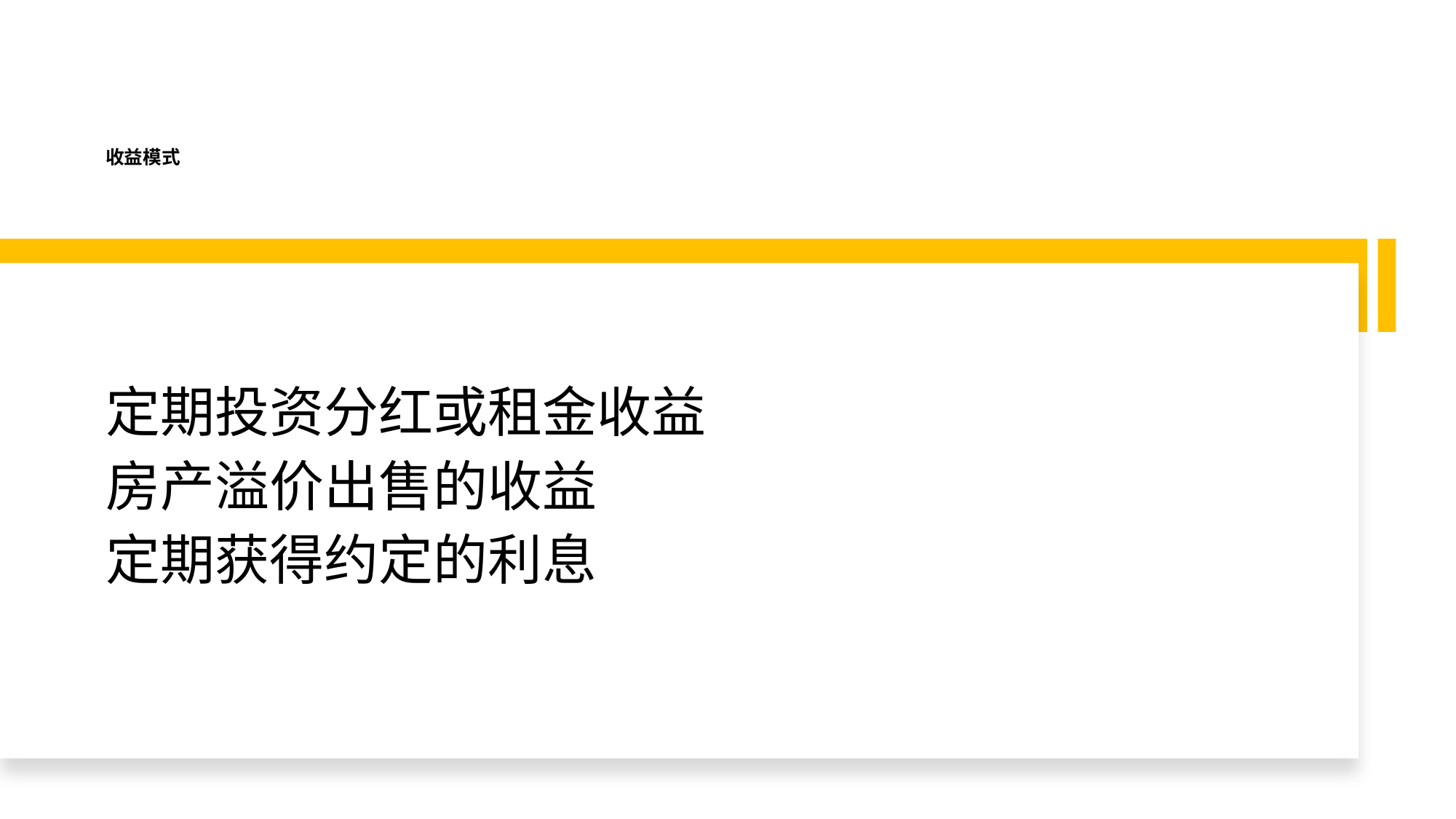

# 收益模式

定期投资分红或租金收益
房产溢价出售的收益
定期获得约定的利息